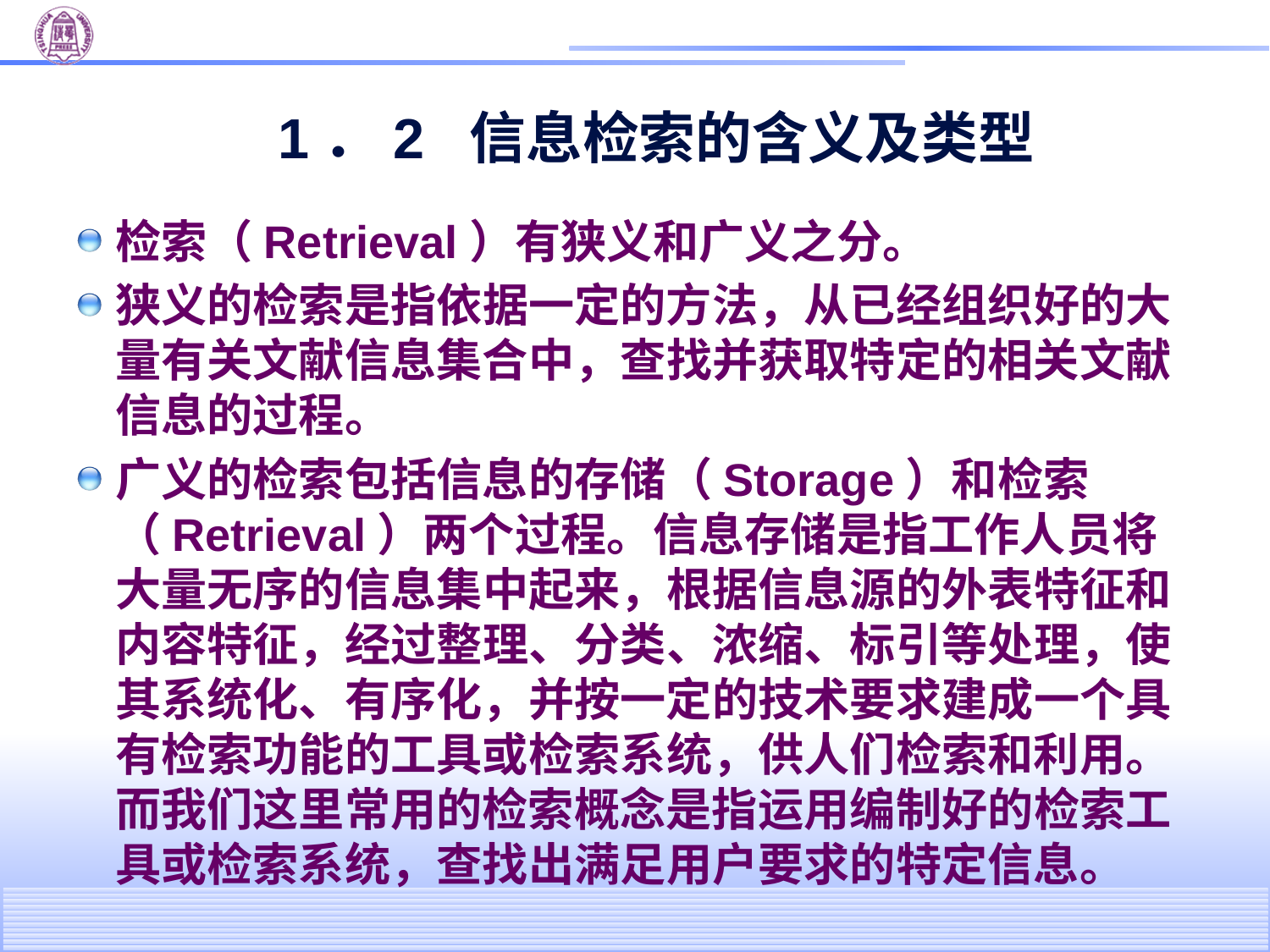

# 1．2  信息检索的含义及类型
检索（Retrieval）有狭义和广义之分。
狭义的检索是指依据一定的方法，从已经组织好的大量有关文献信息集合中，查找并获取特定的相关文献信息的过程。
广义的检索包括信息的存储（Storage）和检索（Retrieval）两个过程。信息存储是指工作人员将大量无序的信息集中起来，根据信息源的外表特征和内容特征，经过整理、分类、浓缩、标引等处理，使其系统化、有序化，并按一定的技术要求建成一个具有检索功能的工具或检索系统，供人们检索和利用。而我们这里常用的检索概念是指运用编制好的检索工具或检索系统，查找出满足用户要求的特定信息。